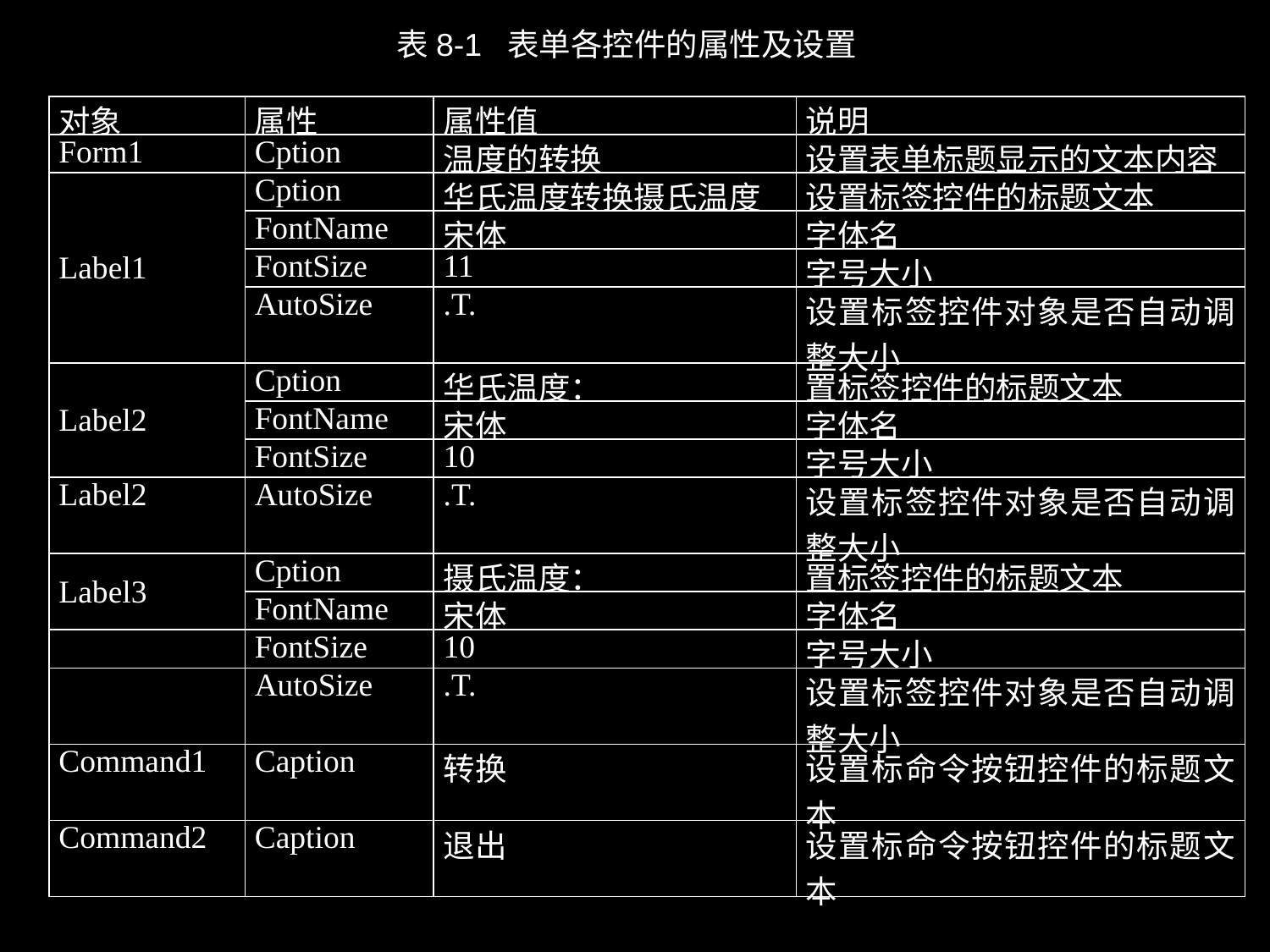

表8-1  表单各控件的属性及设置
| 对象 | 属性 | 属性值 | 说明 |
| --- | --- | --- | --- |
| Form1 | Cption | 温度的转换 | 设置表单标题显示的文本内容 |
| Label1 | Cption | 华氏温度转换摄氏温度 | 设置标签控件的标题文本 |
|  | FontName | 宋体 | 字体名 |
|  | FontSize | 11 | 字号大小 |
|  | AutoSize | .T. | 设置标签控件对象是否自动调整大小 |
| Label2 | Cption | 华氏温度： | 置标签控件的标题文本 |
|  | FontName | 宋体 | 字体名 |
|  | FontSize | 10 | 字号大小 |
| Label2 | AutoSize | .T. | 设置标签控件对象是否自动调整大小 |
| Label3 | Cption | 摄氏温度： | 置标签控件的标题文本 |
|  | FontName | 宋体 | 字体名 |
|  | FontSize | 10 | 字号大小 |
|  | AutoSize | .T. | 设置标签控件对象是否自动调整大小 |
| Command1 | Caption | 转换 | 设置标命令按钮控件的标题文本 |
| Command2 | Caption | 退出 | 设置标命令按钮控件的标题文本 |